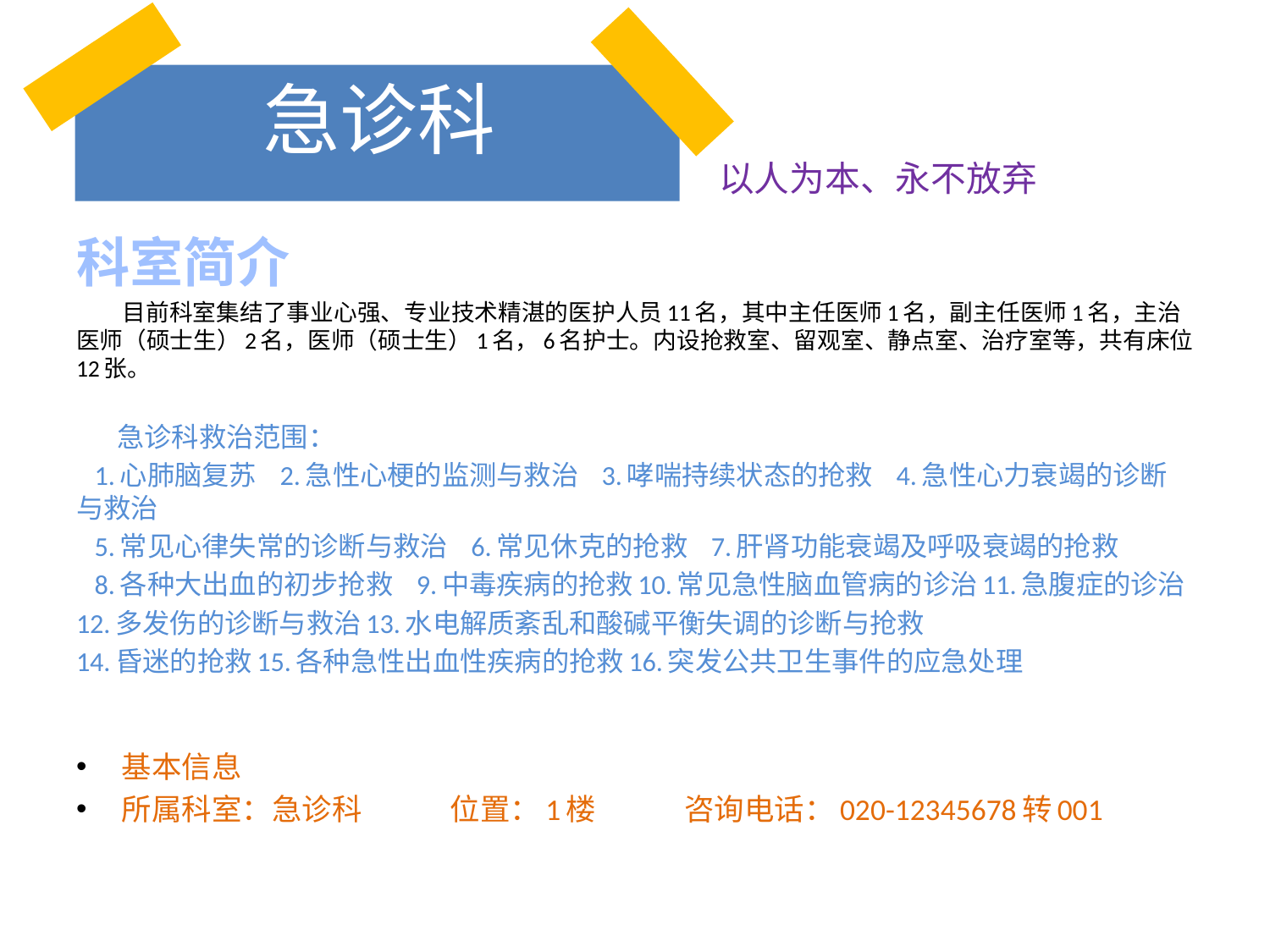

# 急诊科

以人为本、永不放弃
科室简介
        目前科室集结了事业心强、专业技术精湛的医护人员11名，其中主任医师1名，副主任医师1名，主治医师（硕士生）2名，医师（硕士生）1名，6名护士。内设抢救室、留观室、静点室、治疗室等，共有床位12张。

       急诊科救治范围：
   1.心肺脑复苏   2.急性心梗的监测与救治   3.哮喘持续状态的抢救   4.急性心力衰竭的诊断与救治
   5.常见心律失常的诊断与救治   6.常见休克的抢救   7.肝肾功能衰竭及呼吸衰竭的抢救
   8.各种大出血的初步抢救   9.中毒疾病的抢救10.常见急性脑血管病的诊治11.急腹症的诊治
12.多发伤的诊断与救治13.水电解质紊乱和酸碱平衡失调的诊断与抢救
14.昏迷的抢救15.各种急性出血性疾病的抢救16.突发公共卫生事件的应急处理

基本信息
所属科室：急诊科             位置：1楼             咨询电话：020-12345678转001